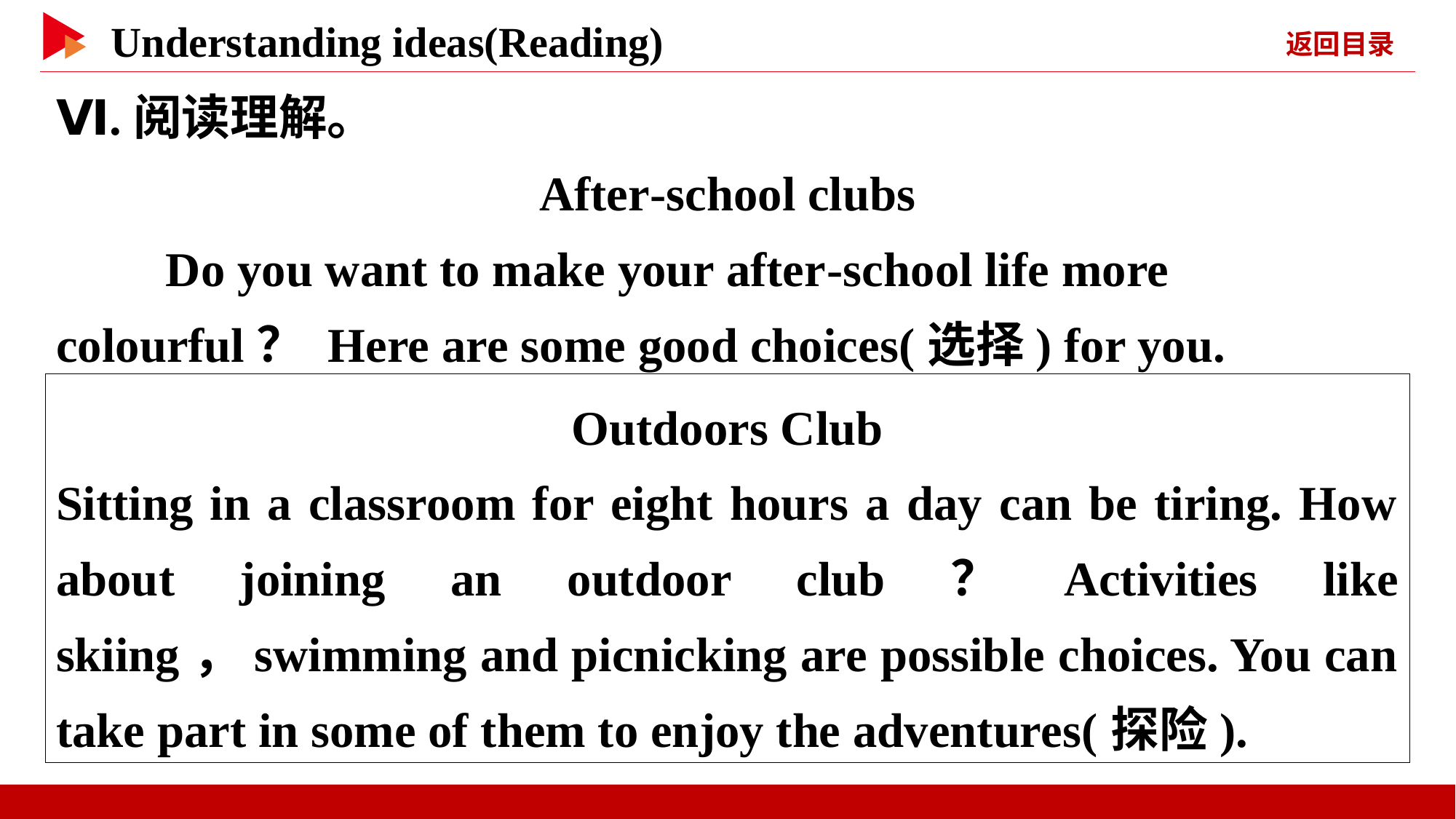

Ⅵ.阅读理解。
After-school clubs
         Do you want to make your after-school life more colourful？ Here are some good choices(选择) for you.
Outdoors Club
Sitting in a classroom for eight hours a day can be tiring. How about joining an outdoor club？Activities like skiing，swimming and picnicking are possible choices. You can take part in some of them to enjoy the adventures(探险).